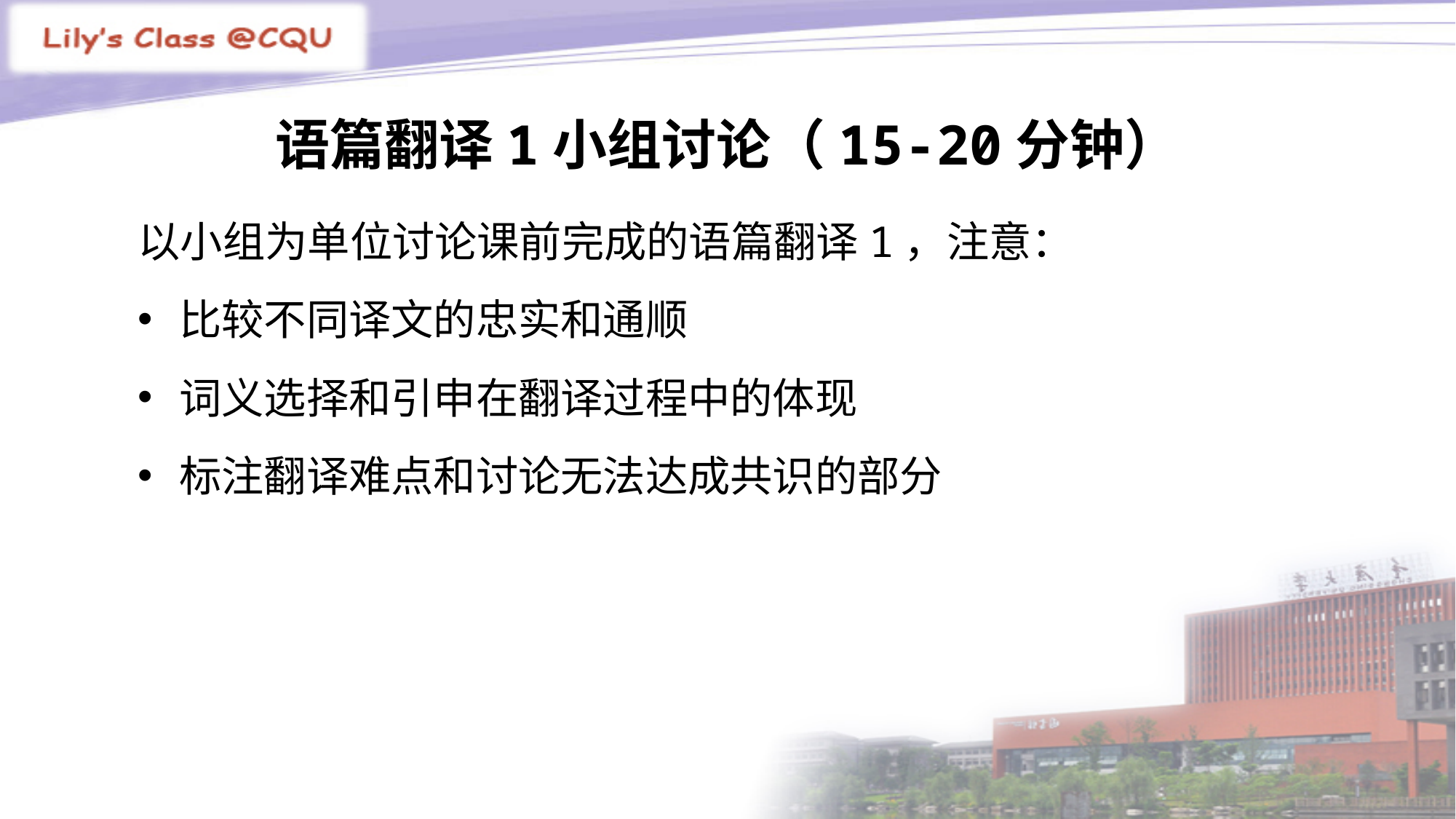

# 语篇翻译1小组讨论（15-20分钟）
以小组为单位讨论课前完成的语篇翻译1，注意：
比较不同译文的忠实和通顺
词义选择和引申在翻译过程中的体现
标注翻译难点和讨论无法达成共识的部分